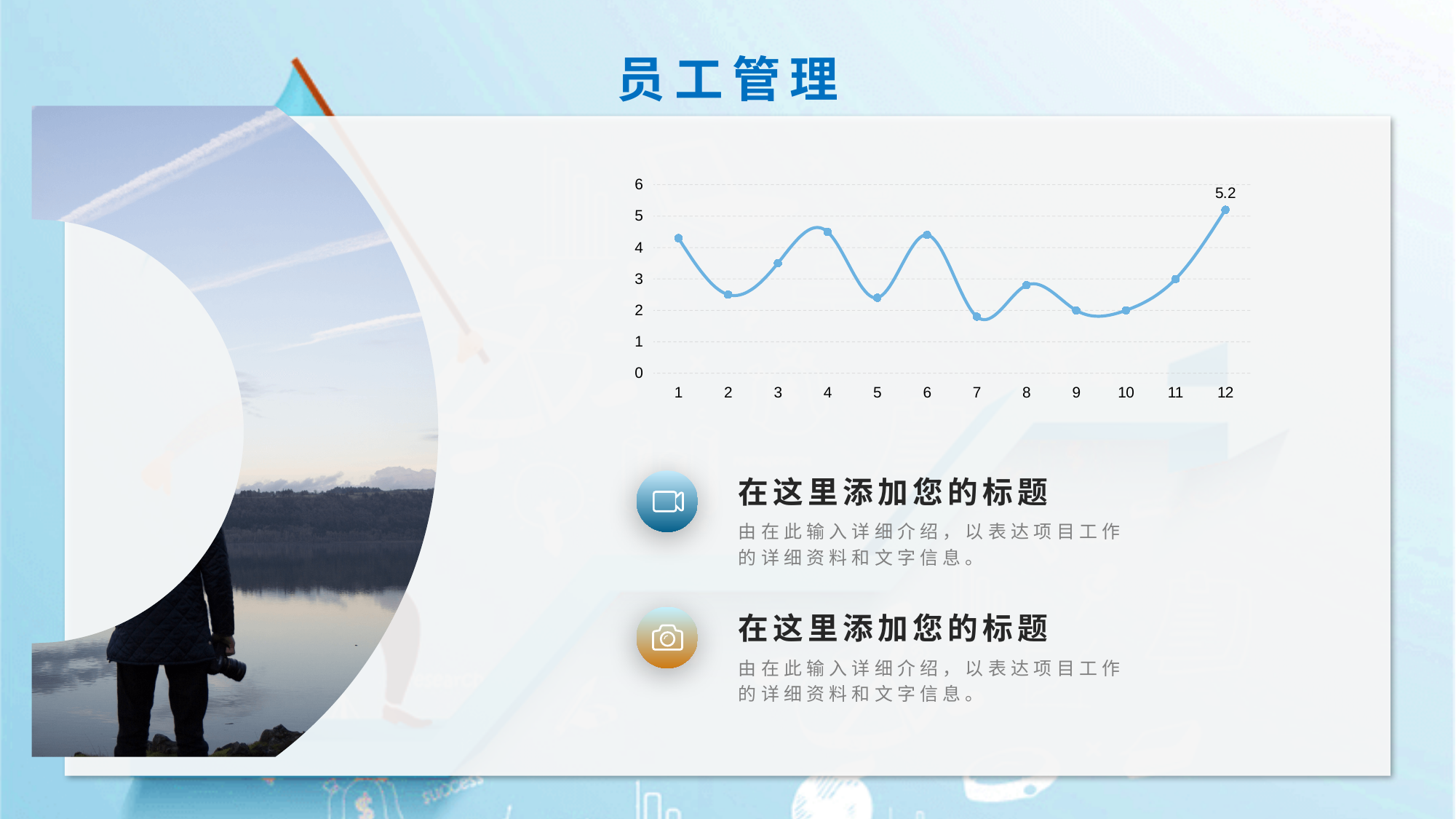

员工管理

### Chart

| Category | 系列 1 |
|---|---|
| 1 | 4.3 |
| 2 | 2.5 |
| 3 | 3.5 |
| 4 | 4.5 |
| 5 | 2.4 |
| 6 | 4.4 |
| 7 | 1.8 |
| 8 | 2.8 |
| 9 | 2.0 |
| 10 | 2.0 |
| 11 | 3.0 |
| 12 | 5.2 |
在这里添加您的标题

由在此输入详细介绍，以表达项目工作的详细资料和文字信息。
在这里添加您的标题

由在此输入详细介绍，以表达项目工作的详细资料和文字信息。